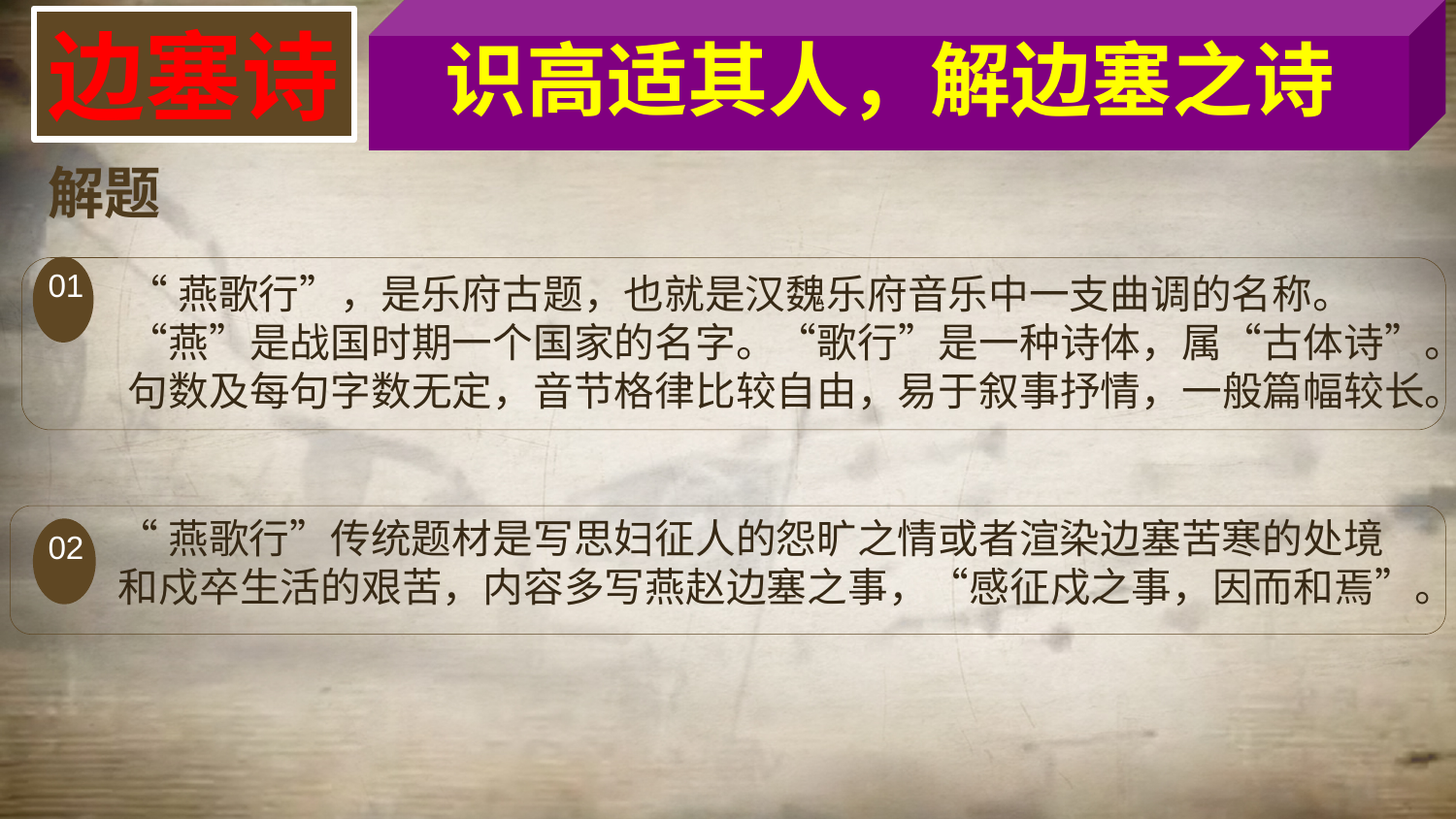

识高适其人，解边塞之诗
边塞诗
解题

01

“燕歌行”，是乐府古题，也就是汉魏乐府音乐中一支曲调的名称。“燕”是战国时期一个国家的名字。“歌行”是一种诗体，属“古体诗”。句数及每句字数无定，音节格律比较自由，易于叙事抒情，一般篇幅较长。
“燕歌行”传统题材是写思妇征人的怨旷之情或者渲染边塞苦寒的处境和戍卒生活的艰苦，内容多写燕赵边塞之事，“感征戍之事，因而和焉”。
02